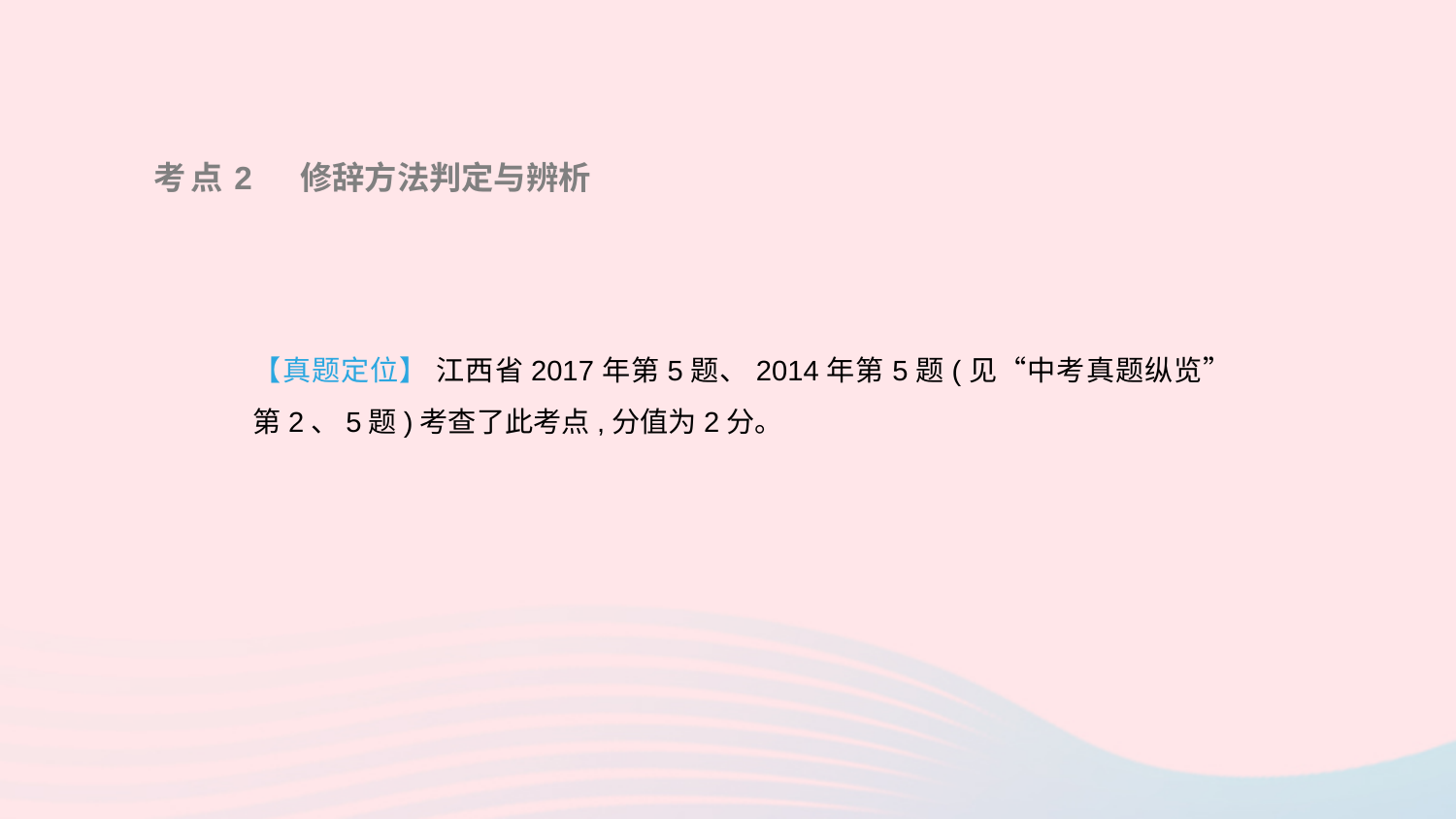

考点2　修辞方法判定与辨析
【真题定位】 江西省2017年第5题、2014年第5题(见“中考真题纵览”第2、5题)考查了此考点,分值为2分。